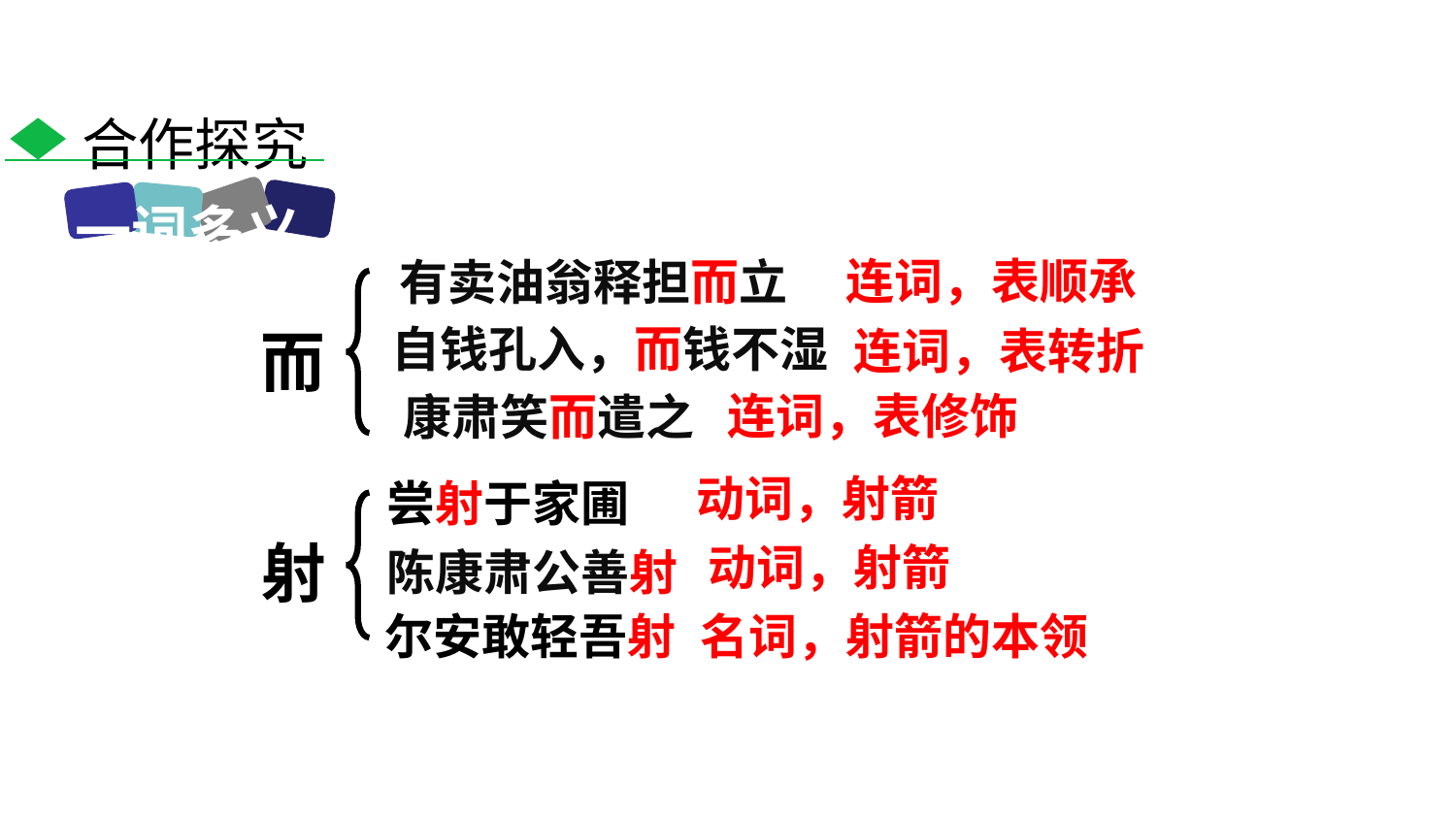

合作探究

一词多义

连词，表顺承
有卖油翁释担而立

自钱孔入，而钱不湿
连词，表转折
而
连词，表修饰
康肃笑而遣之
动词，射箭
尝射于家圃

动词，射箭
陈康肃公善射
射
尔安敢轻吾射
名词，射箭的本领